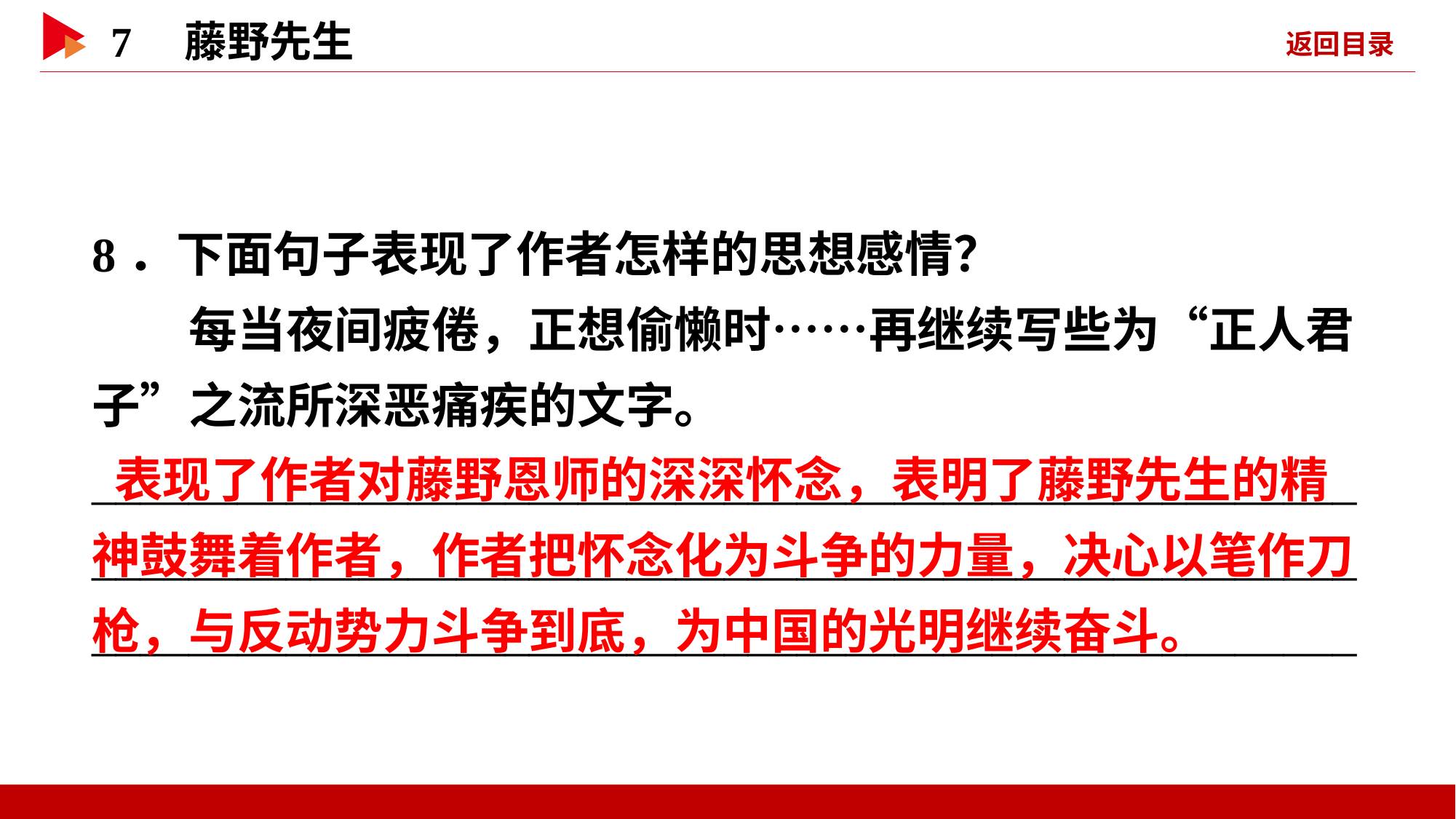

8．下面句子表现了作者怎样的思想感情？
　　每当夜间疲倦，正想偷懒时……再继续写些为“正人君子”之流所深恶痛疾的文字。
____________________________________________________________________________________________________________________________________________________________
 表现了作者对藤野恩师的深深怀念，表明了藤野先生的精神鼓舞着作者，作者把怀念化为斗争的力量，决心以笔作刀枪，与反动势力斗争到底，为中国的光明继续奋斗。